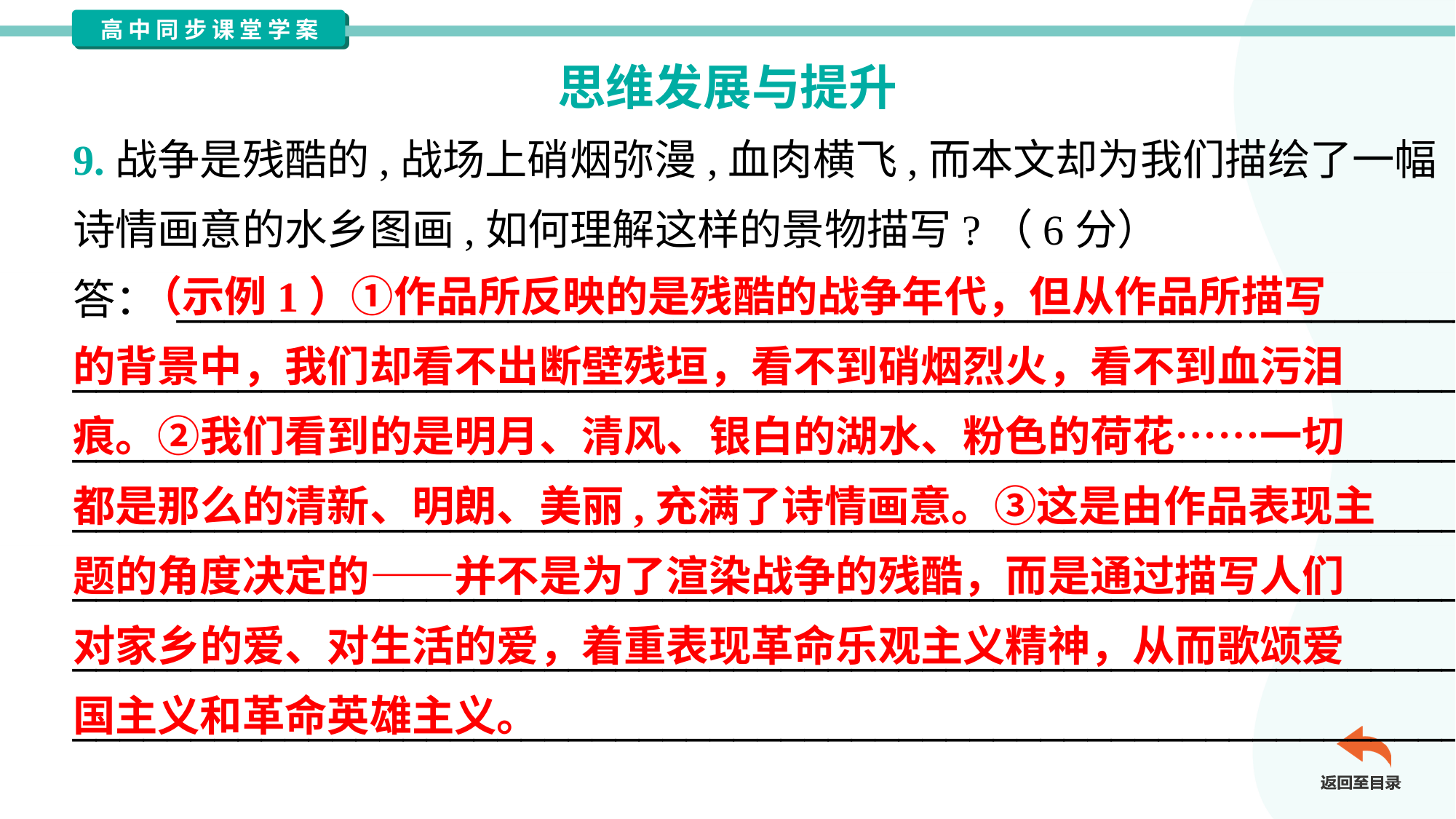

思维发展与提升
9.战争是残酷的,战场上硝烟弥漫,血肉横飞,而本文却为我们描绘了一幅
诗情画意的水乡图画,如何理解这样的景物描写?（6分）
答： ________________________________________________________
_____________________________________________________________
_____________________________________________________________
_____________________________________________________________
_____________________________________________________________
_____________________________________________________________
_____________________________________________________________
      （示例1）①作品所反映的是残酷的战争年代，但从作品所描写
的背景中，我们却看不出断壁残垣，看不到硝烟烈火，看不到血污泪
痕。②我们看到的是明月、清风、银白的湖水、粉色的荷花……一切
都是那么的清新、明朗、美丽,充满了诗情画意。③这是由作品表现主
题的角度决定的——并不是为了渲染战争的残酷，而是通过描写人们
对家乡的爱、对生活的爱，着重表现革命乐观主义精神，从而歌颂爱
国主义和革命英雄主义。